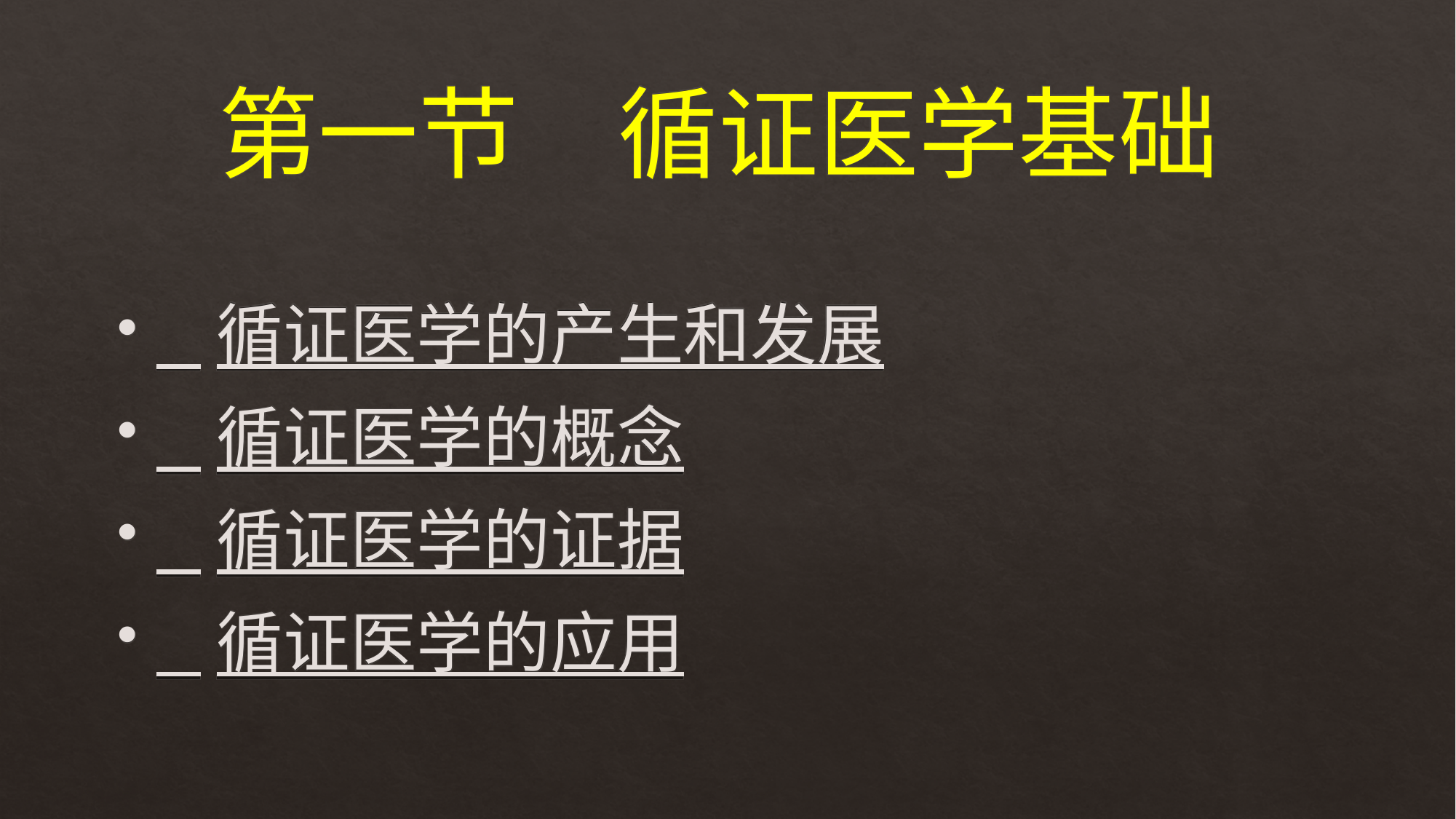

# 第一节　循证医学基础
   循证医学的产生和发展
   循证医学的概念
   循证医学的证据
   循证医学的应用